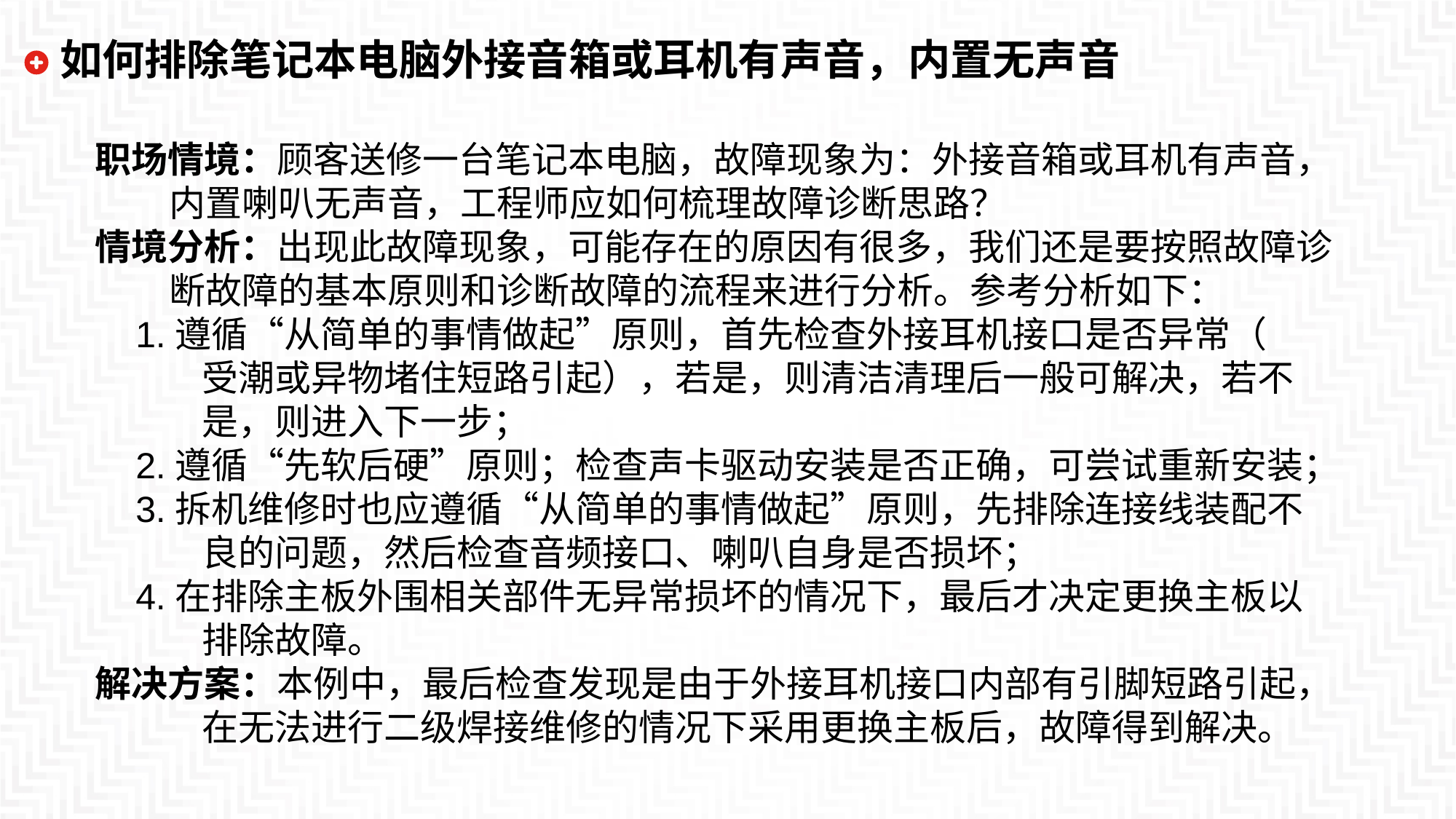

如何排除笔记本电脑外接音箱或耳机有声音，内置无声音
职场情境：顾客送修一台笔记本电脑，故障现象为：外接音箱或耳机有声音，
        内置喇叭无声音，工程师应如何梳理故障诊断思路？
情境分析：出现此故障现象，可能存在的原因有很多，我们还是要按照故障诊
        断故障的基本原则和诊断故障的流程来进行分析。参考分析如下：
    1.遵循“从简单的事情做起”原则，首先检查外接耳机接口是否异常（
            受潮或异物堵住短路引起），若是，则清洁清理后一般可解决，若不
            是，则进入下一步；
    2.遵循“先软后硬”原则；检查声卡驱动安装是否正确，可尝试重新安装；
    3.拆机维修时也应遵循“从简单的事情做起”原则，先排除连接线装配不
            良的问题，然后检查音频接口、喇叭自身是否损坏；
    4.在排除主板外围相关部件无异常损坏的情况下，最后才决定更换主板以
            排除故障。
解决方案：本例中，最后检查发现是由于外接耳机接口内部有引脚短路引起，
            在无法进行二级焊接维修的情况下采用更换主板后，故障得到解决。